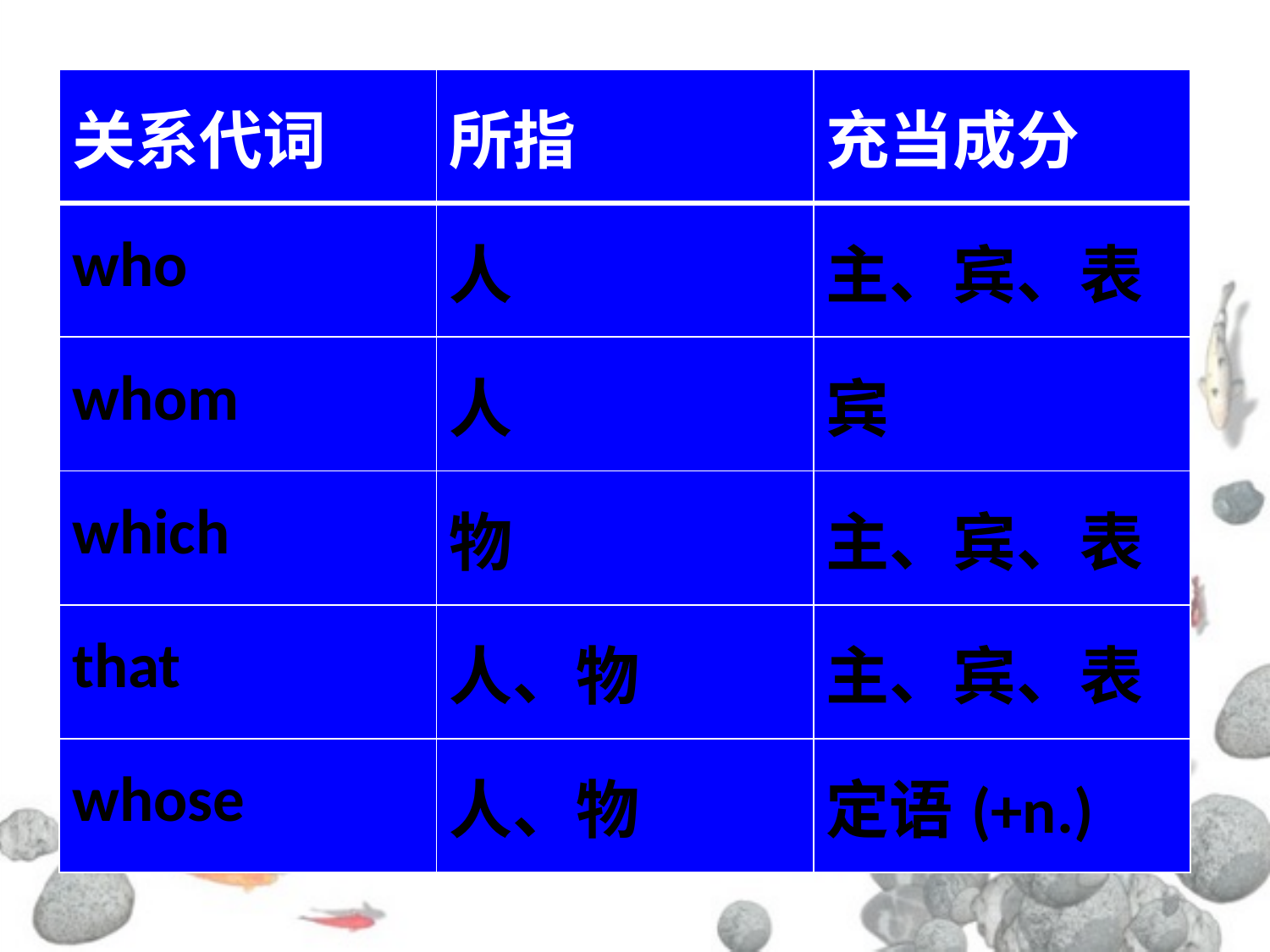

| 关系代词 | 所指 | 充当成分 |
| --- | --- | --- |
| who | 人 | 主、宾、表 |
| whom | 人 | 宾 |
| which | 物 | 主、宾、表 |
| that | 人、物 | 主、宾、表 |
| whose | 人、物 | 定语(+n.) |